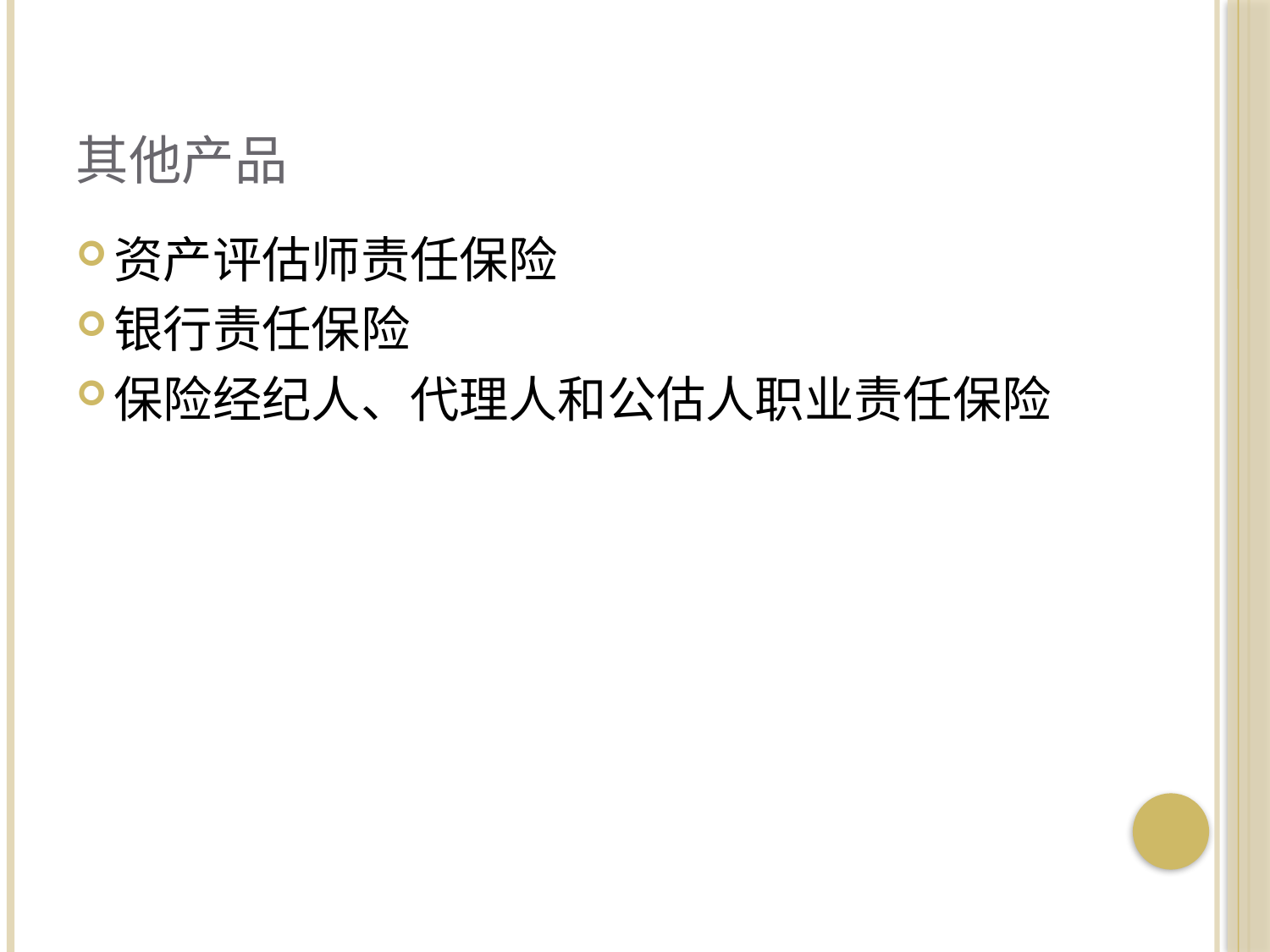

# 其他产品
资产评估师责任保险
银行责任保险
保险经纪人、代理人和公估人职业责任保险